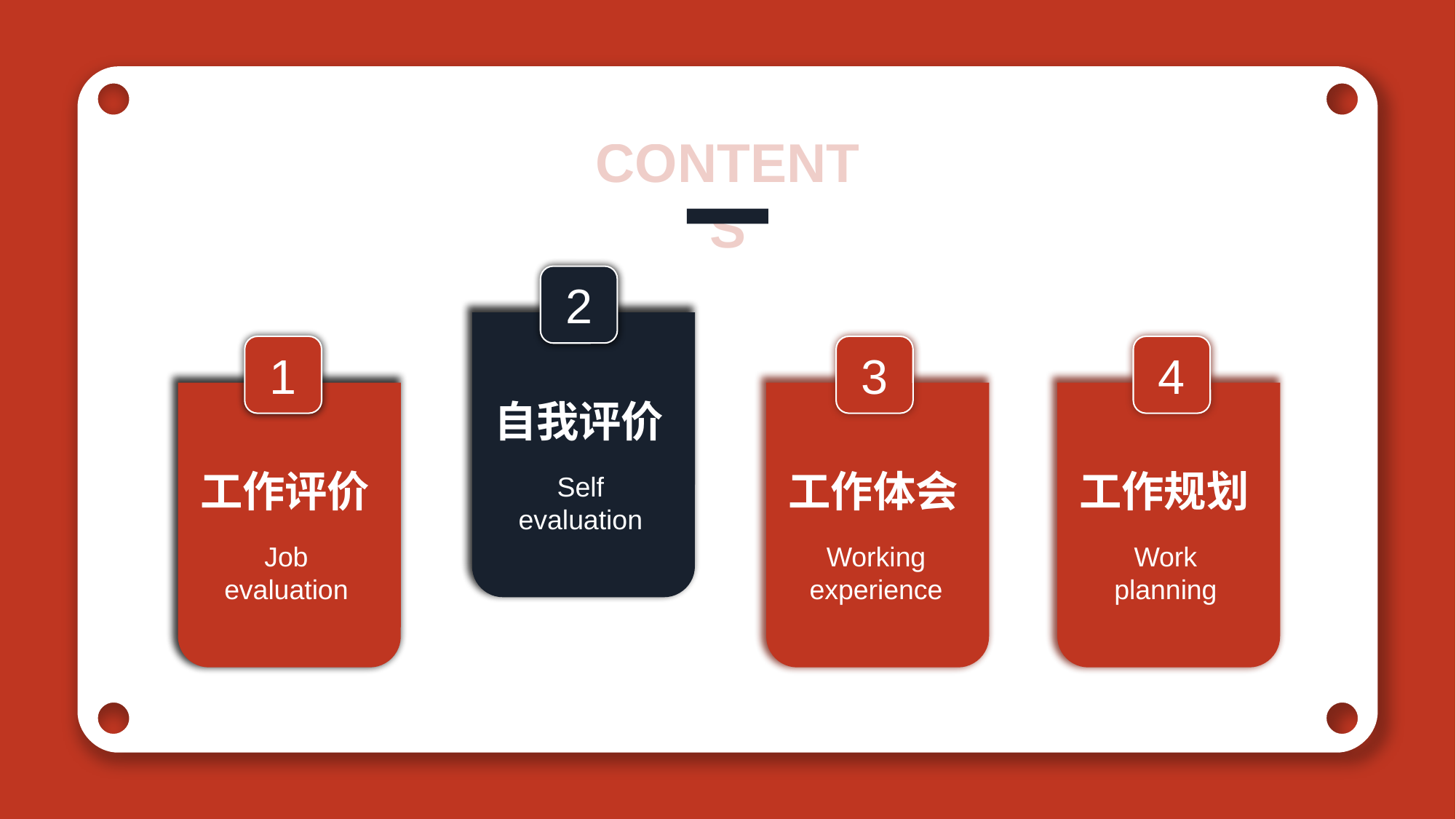

CONTENTS
CONTENTS

2

自我评价
Self evaluation
1
3
4

工作评价
Job
evaluation

工作体会
Working experience

工作规划
Work planning